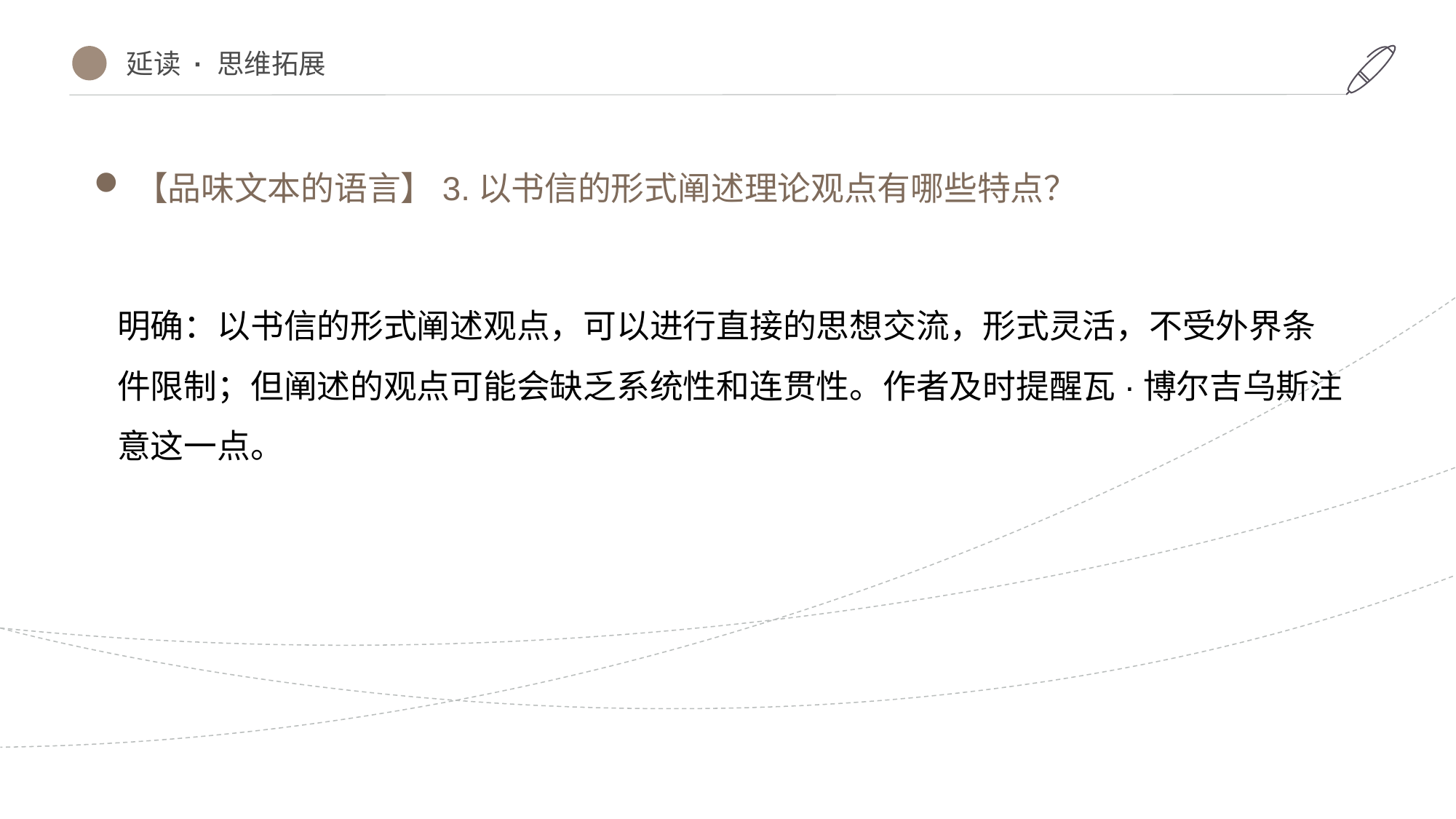

延读 · 思维拓展

【品味文本的语言】3.以书信的形式阐述理论观点有哪些特点？

明确：以书信的形式阐述观点，可以进行直接的思想交流，形式灵活，不受外界条件限制；但阐述的观点可能会缺乏系统性和连贯性。作者及时提醒瓦·博尔吉乌斯注意这一点。